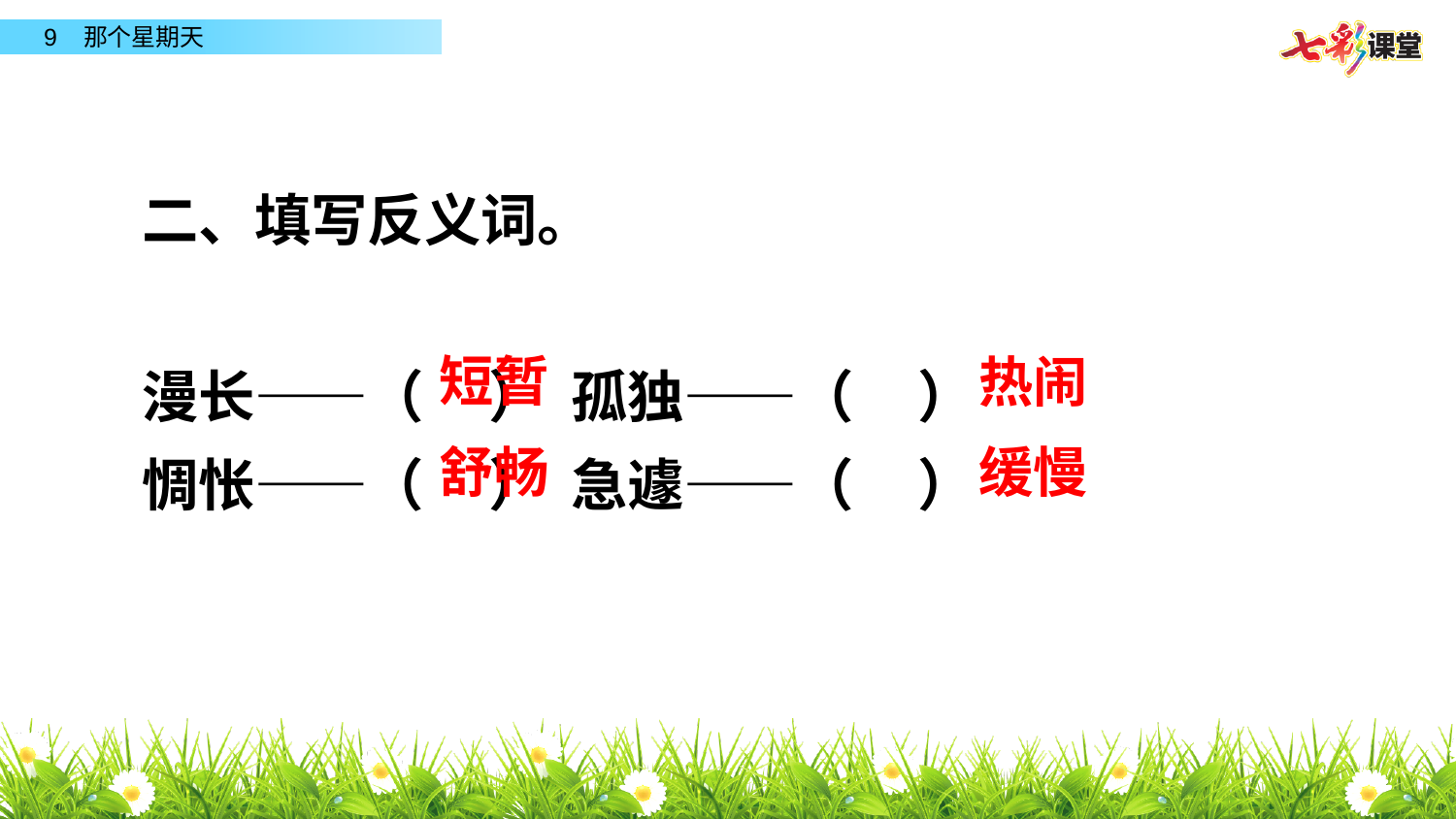

二、填写反义词。

漫长——（     ）  孤独——（     ）
惆怅——（     ）  急遽——（     ）
短暂
热闹
舒畅
缓慢